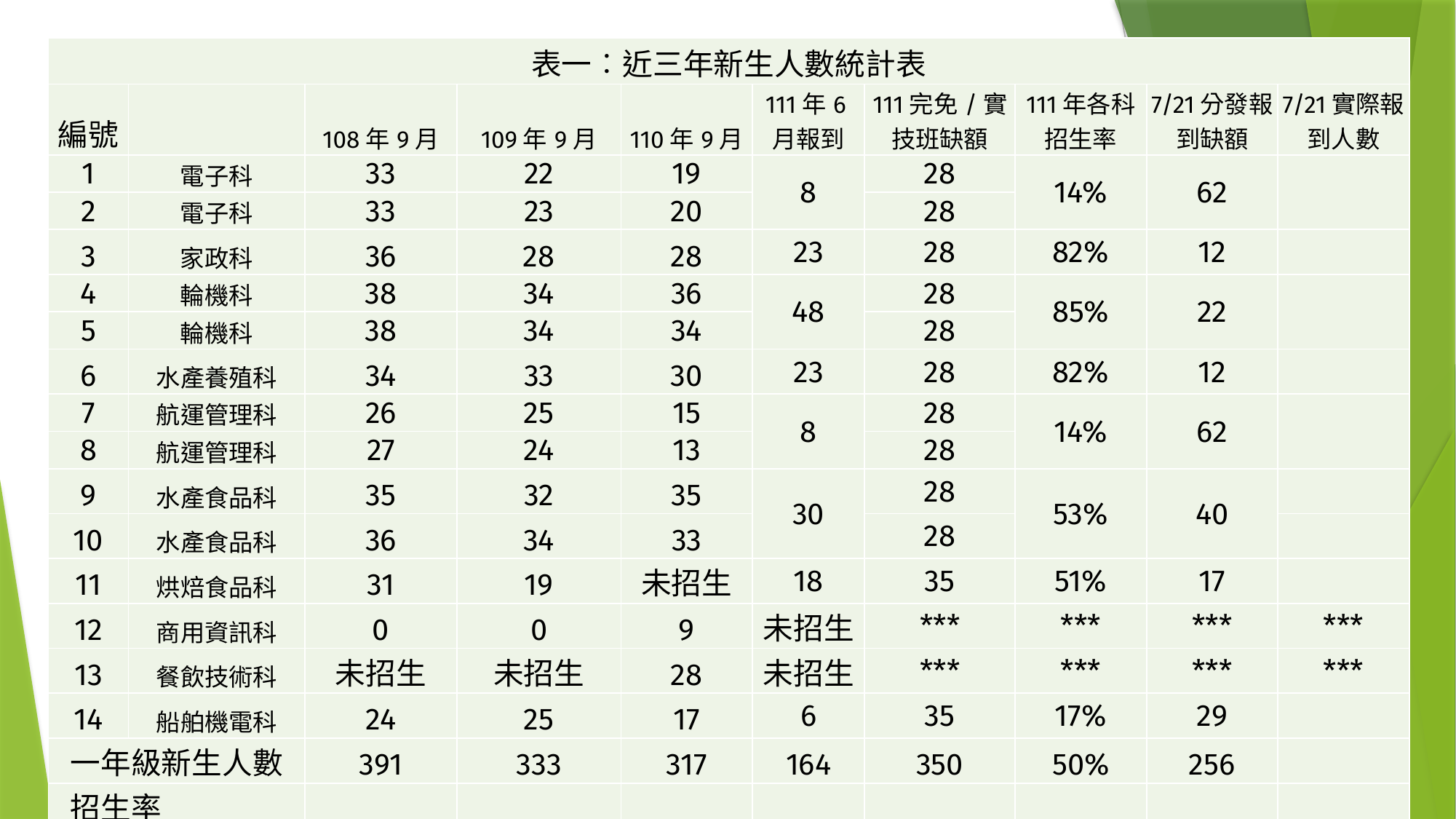

| 表一︰近三年新生人數統計表 |  |  |  |  |  |  |  |  |  |
| --- | --- | --- | --- | --- | --- | --- | --- | --- | --- |
| 編號 |  | 108年9月 | 109年9月 | 110年9月 | 111年6月報到 | 111完免/實技班缺額 | 111年各科招生率 | 7/21分發報到缺額 | 7/21實際報到人數 |
| 1 | 電子科 | 33 | 22 | 19 | 8 | 28 | 14% | 62 |  |
| 2 | 電子科 | 33 | 23 | 20 |  | 28 |  |  |  |
| 3 | 家政科 | 36 | 28 | 28 | 23 | 28 | 82% | 12 |  |
| 4 | 輪機科 | 38 | 34 | 36 | 48 | 28 | 85% | 22 |  |
| 5 | 輪機科 | 38 | 34 | 34 |  | 28 |  |  |  |
| 6 | 水產養殖科 | 34 | 33 | 30 | 23 | 28 | 82% | 12 |  |
| 7 | 航運管理科 | 26 | 25 | 15 | 8 | 28 | 14% | 62 |  |
| 8 | 航運管理科 | 27 | 24 | 13 |  | 28 |  |  |  |
| 9 | 水產食品科 | 35 | 32 | 35 | 30 | 28 | 53% | 40 |  |
| 10 | 水產食品科 | 36 | 34 | 33 |  | 28 |  |  |  |
| 11 | 烘焙食品科 | 31 | 19 | 未招生 | 18 | 35 | 51% | 17 |  |
| 12 | 商用資訊科 | 0 | 0 | 9 | 未招生 | \*\*\* | \*\*\* | \*\*\* | \*\*\* |
| 13 | 餐飲技術科 | 未招生 | 未招生 | 28 | 未招生 | \*\*\* | \*\*\* | \*\*\* | \*\*\* |
| 14 | 船舶機電科 | 24 | 25 | 17 | 6 | 35 | 17% | 29 |  |
| 一年級新生人數 |  | 391 | 333 | 317 | 164 | 350 | 50% | 256 |  |
| 招生率 (滿招420人計算) |  | 93% | 79% | 75% | 39% |  |  |  |  |
#